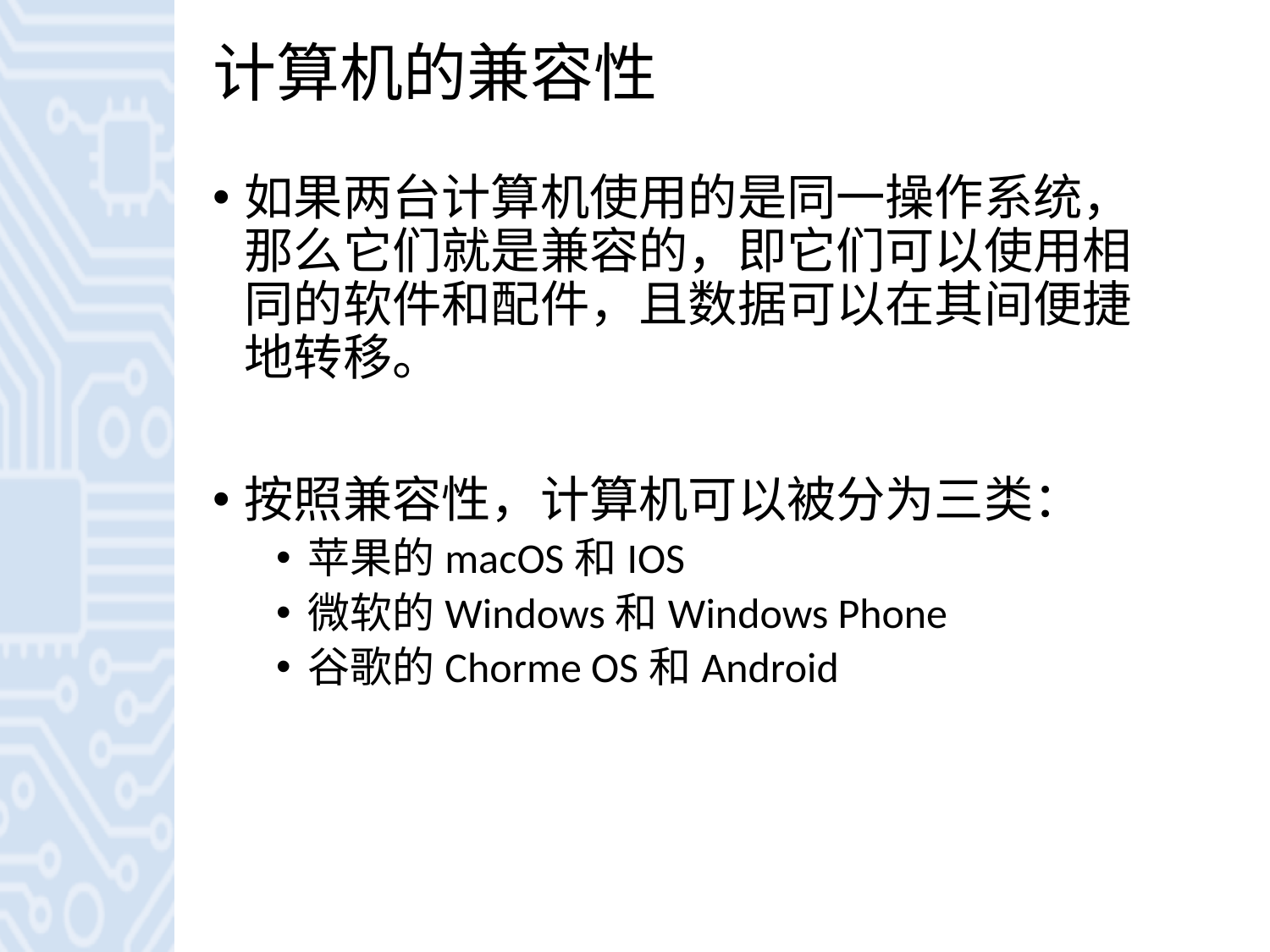

# 计算机的兼容性
如果两台计算机使用的是同一操作系统，那么它们就是兼容的，即它们可以使用相同的软件和配件，且数据可以在其间便捷地转移。

按照兼容性，计算机可以被分为三类：
苹果的macOS和IOS
微软的Windows和Windows Phone
谷歌的Chorme OS和Android